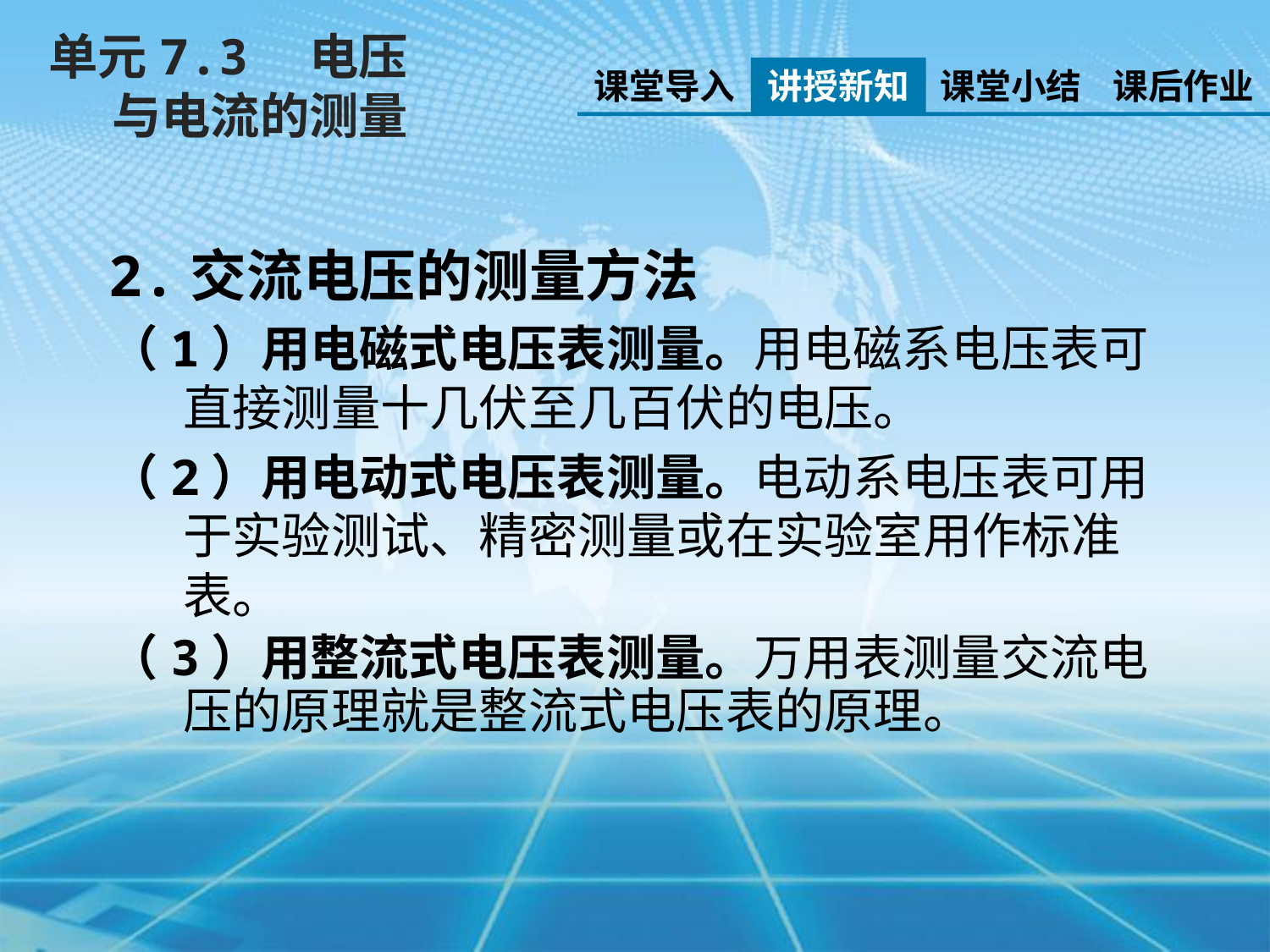

单元7.3　电压与电流的测量
课堂导入
讲授新知
课堂小结
课后作业
2.交流电压的测量方法
（1）用电磁式电压表测量。用电磁系电压表可直接测量十几伏至几百伏的电压。
（2）用电动式电压表测量。电动系电压表可用于实验测试、精密测量或在实验室用作标准表。
（3）用整流式电压表测量。万用表测量交流电压的原理就是整流式电压表的原理。